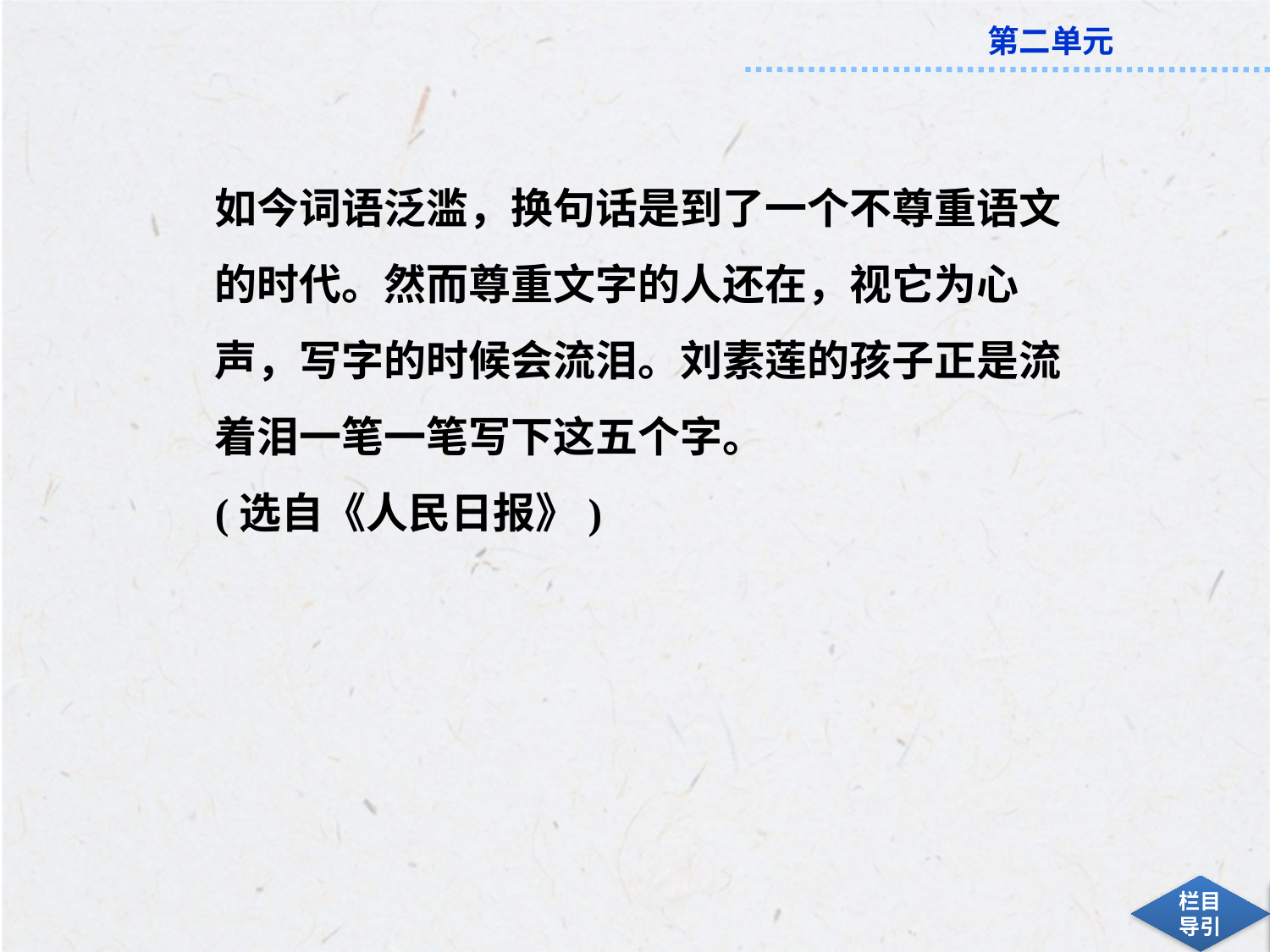

如今词语泛滥，换句话是到了一个不尊重语文的时代。然而尊重文字的人还在，视它为心声，写字的时候会流泪。刘素莲的孩子正是流着泪一笔一笔写下这五个字。
(选自《人民日报》)